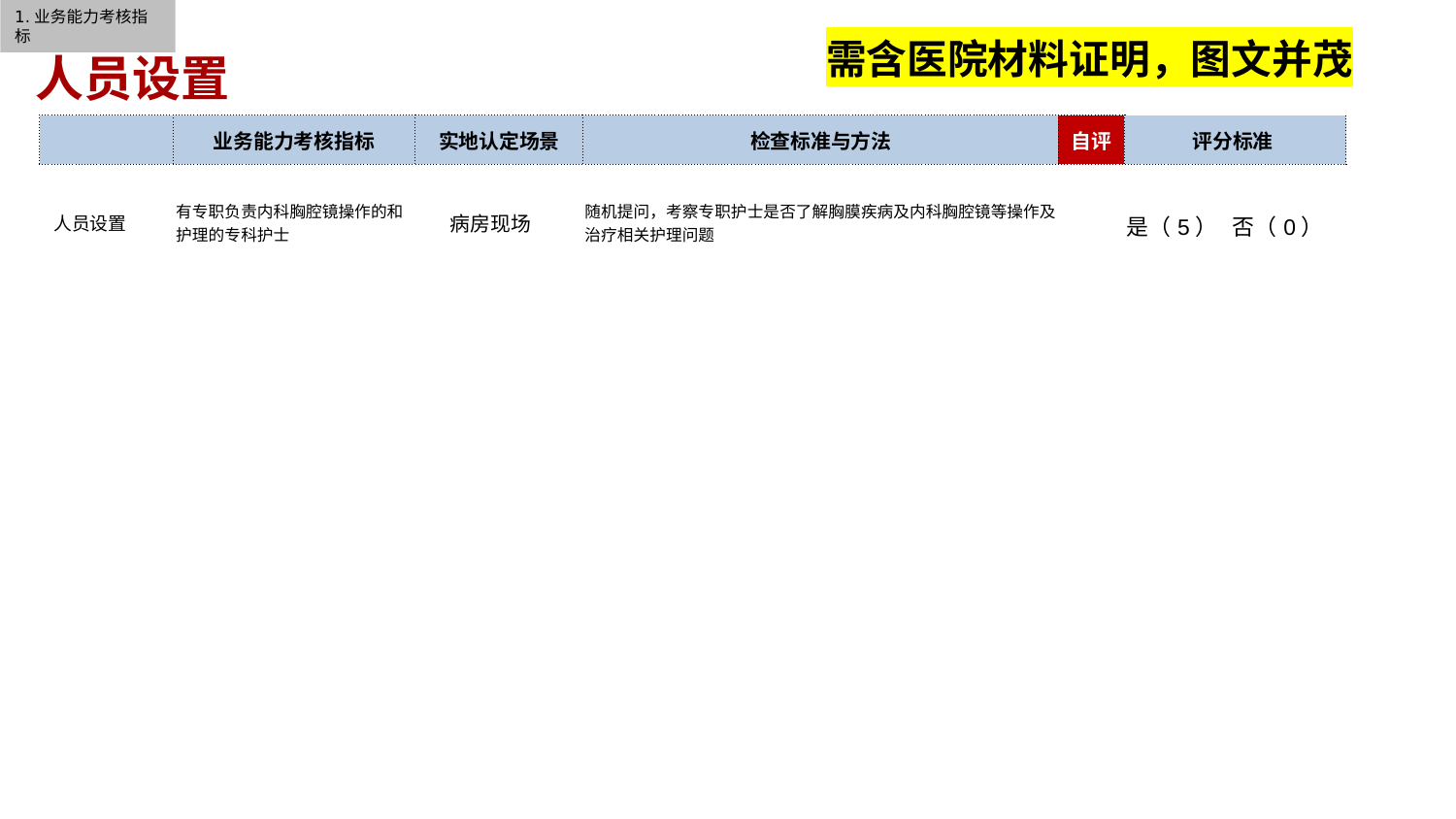

1.业务能力考核指标
需含医院材料证明，图文并茂
人员设置
|  | 业务能力考核指标 | 实地认定场景 | 检查标准与方法 | 自评 | 评分标准 |  |
| --- | --- | --- | --- | --- | --- | --- |
| 人员设置 | 有专职负责内科胸腔镜操作的和护理的专科护士 | 病房现场 | 随机提问，考察专职护士是否了解胸膜疾病及内科胸腔镜等操作及治疗相关护理问题 |  | 是（5） | 否（0） |
12